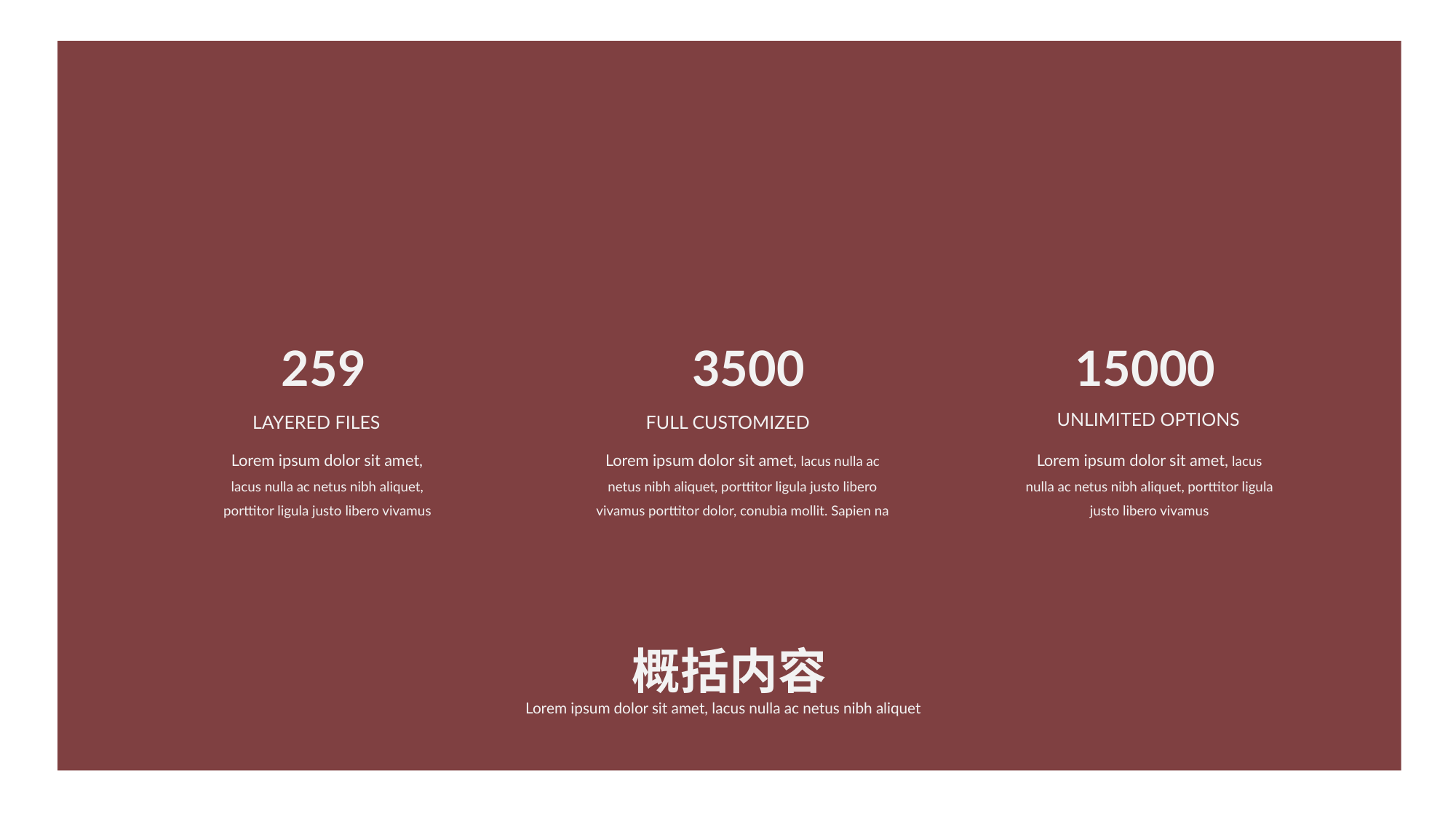

15000
3500
259
UNLIMITED OPTIONS
LAYERED FILES
FULL CUSTOMIZED
Lorem ipsum dolor sit amet, lacus nulla ac netus nibh aliquet, porttitor ligula justo libero vivamus
Lorem ipsum dolor sit amet, lacus nulla ac netus nibh aliquet, porttitor ligula justo libero vivamus porttitor dolor, conubia mollit. Sapien na
Lorem ipsum dolor sit amet, lacus nulla ac netus nibh aliquet, porttitor ligula justo libero vivamus
概括内容
Lorem ipsum dolor sit amet, lacus nulla ac netus nibh aliquet